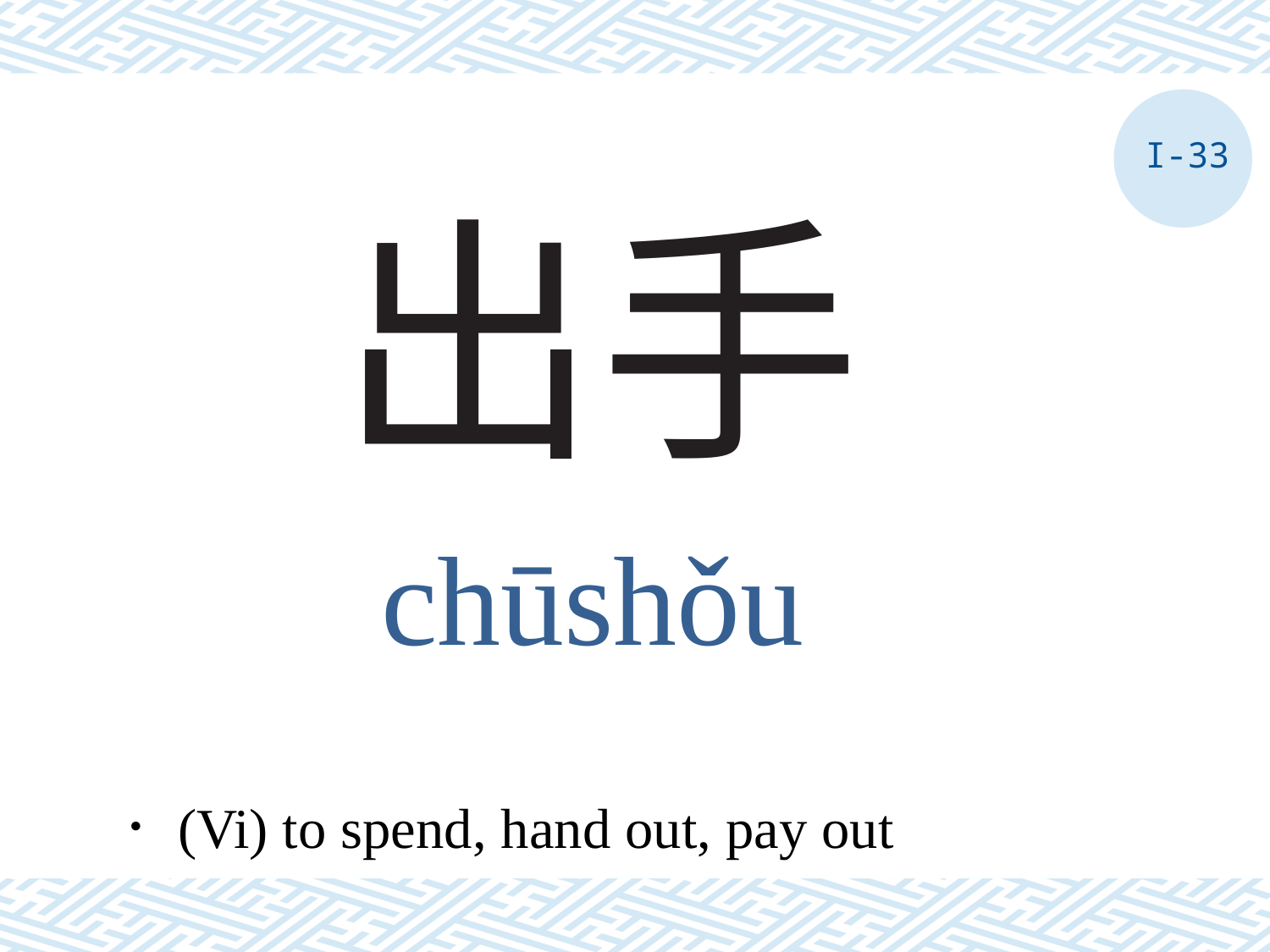

I-33

# 出手
chūshǒu
．(Vi) to spend, hand out, pay out